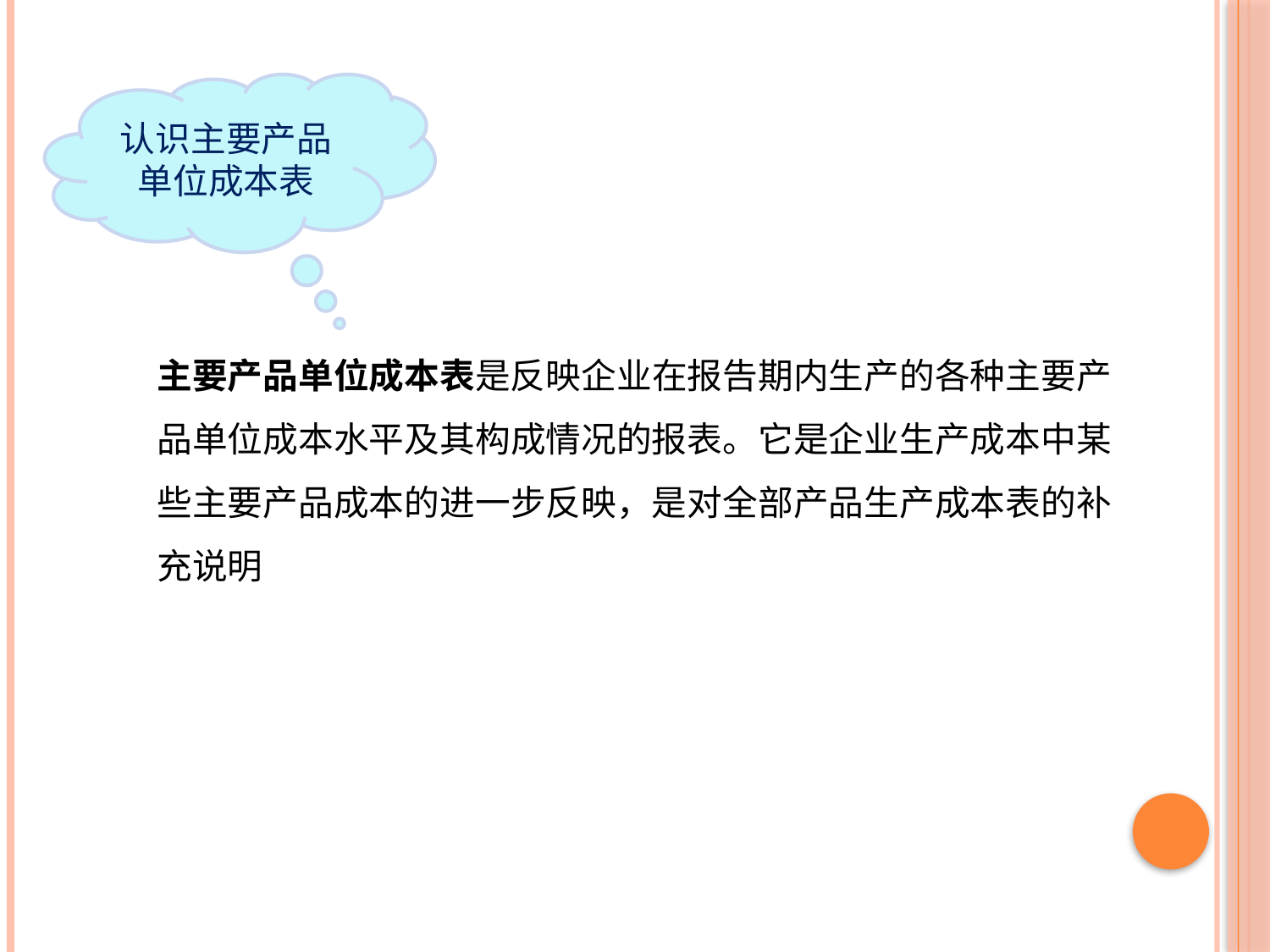

认识主要产品单位成本表
主要产品单位成本表是反映企业在报告期内生产的各种主要产品单位成本水平及其构成情况的报表。它是企业生产成本中某些主要产品成本的进一步反映，是对全部产品生产成本表的补充说明